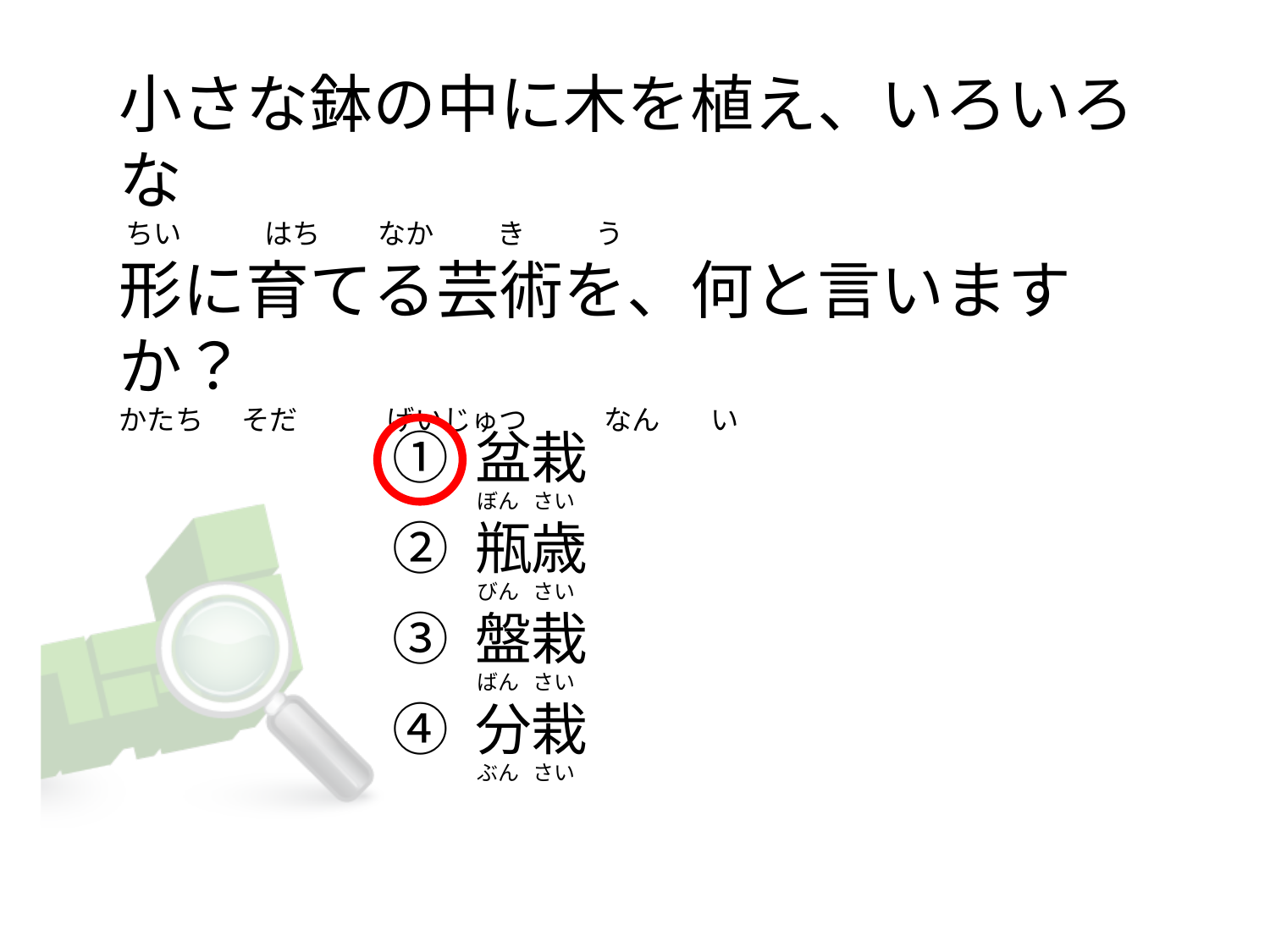

# 小さな鉢の中に木を植え、いろいろな  ちい             はち         なか          き           う 形に育てる芸術を、何と言いますか？ かたち      そだ              げいじゅつ            なん        い
① 盆栽
② 瓶歳
③ 盤栽
④ 分栽

ぼん   さい
びん   さい

ばん   さい
ぶん   さい